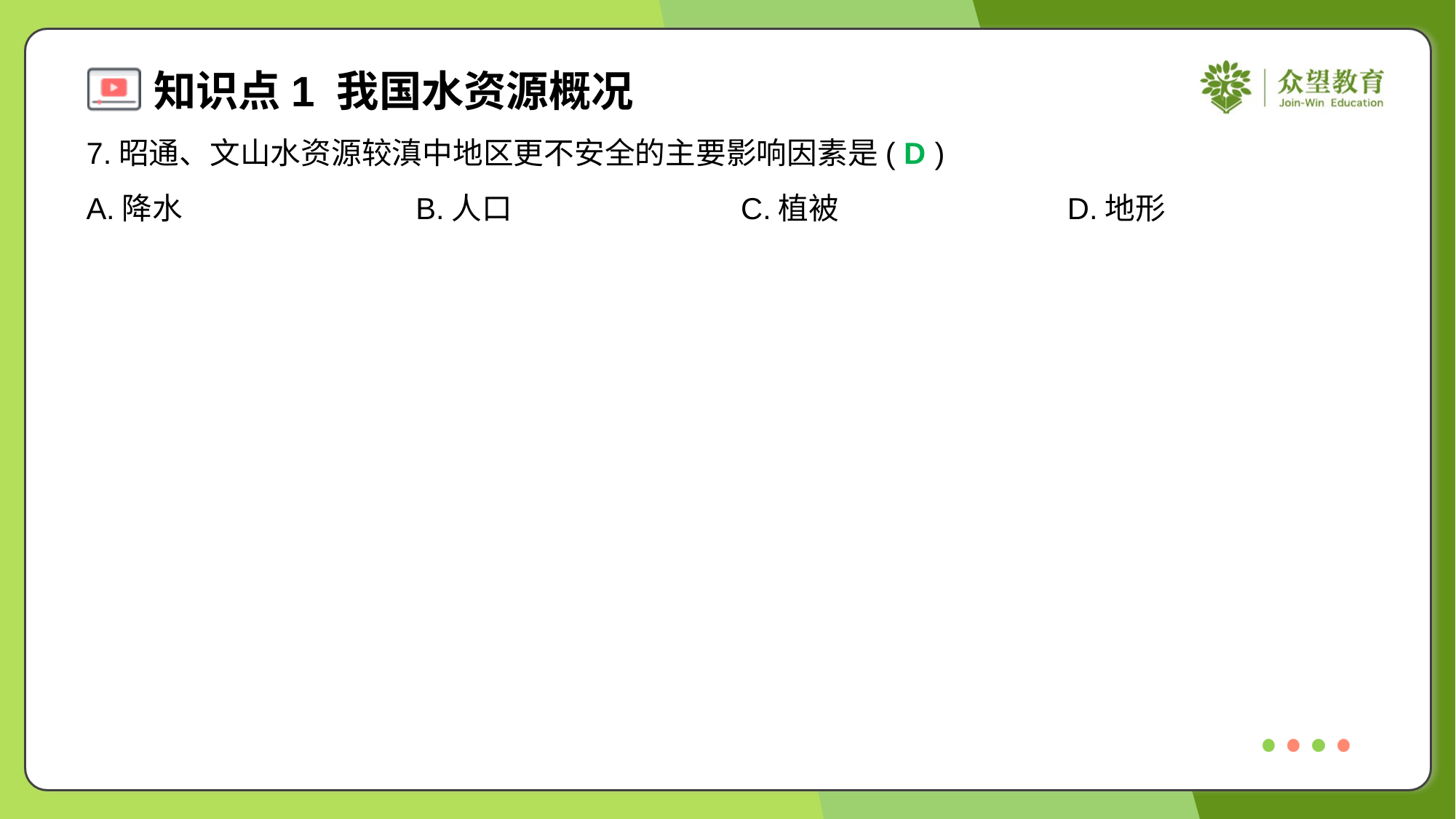

7.昭通、文山水资源较滇中地区更不安全的主要影响因素是(     )
D
A.降水	B.人口	C.植被	D.地形